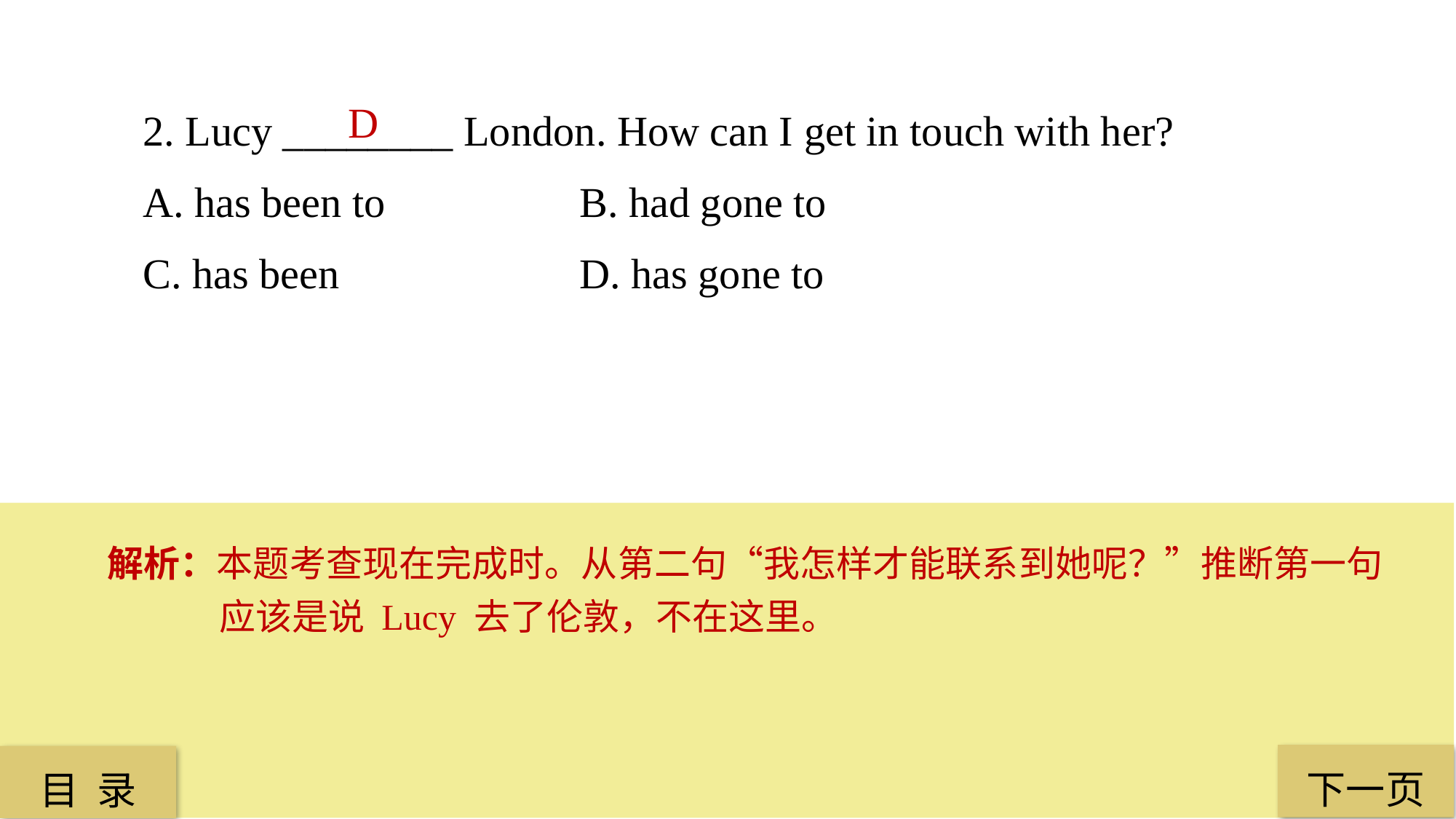

2. Lucy ________ London. How can I get in touch with her?
A. has been to 		B. had gone to
C. has been 			D. has gone to
D
解析：本题考查现在完成时。从第二句“我怎样才能联系到她呢？”推断第一句应该是说 Lucy 去了伦敦，不在这里。